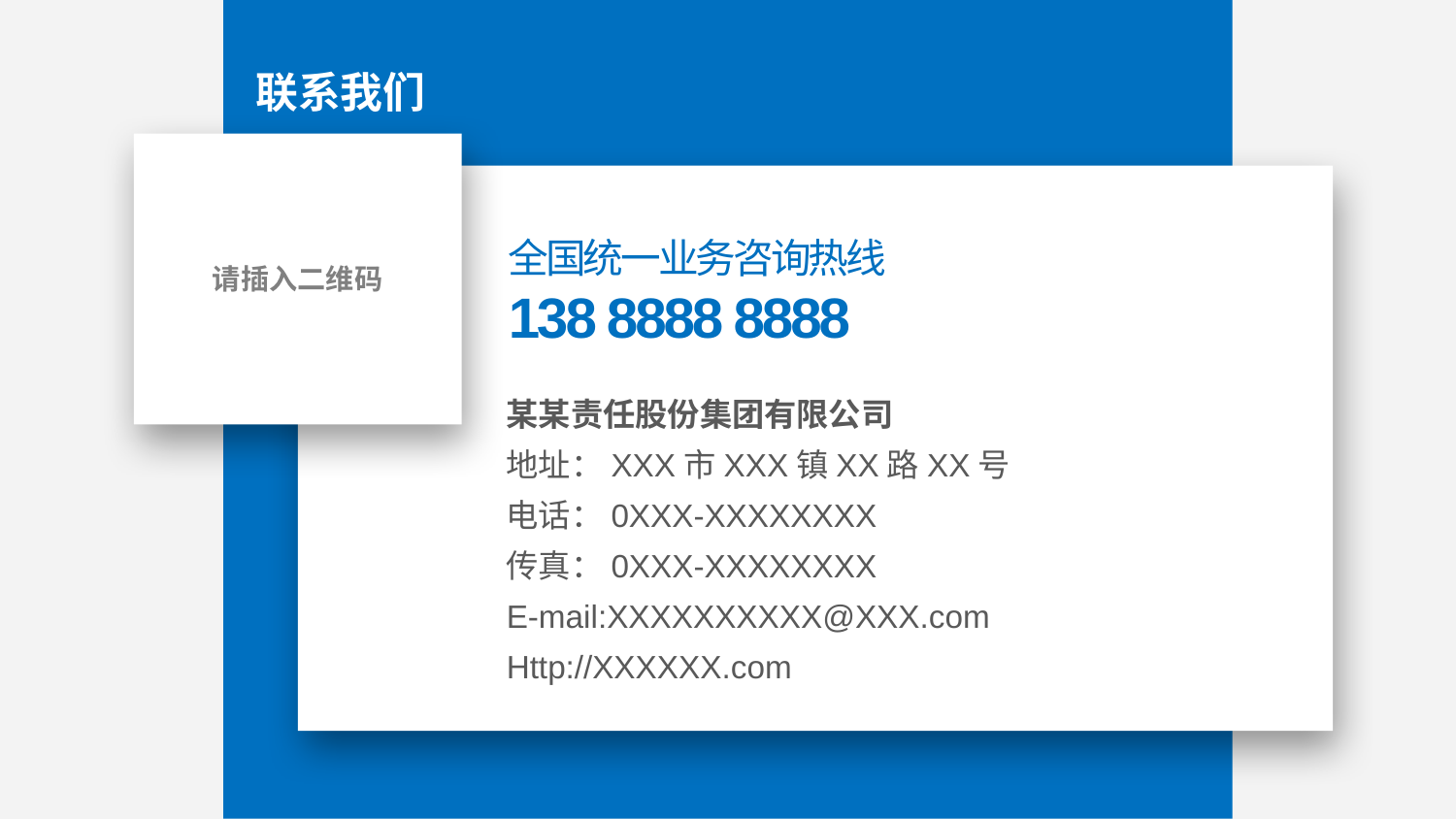

联系我们

全国统一业务咨询热线
138 8888 8888
请插入二维码
某某责任股份集团有限公司
地址：XXX市XXX镇XX路XX号
电话：0XXX-XXXXXXXX
传真：0XXX-XXXXXXXX
E-mail:XXXXXXXXXX@XXX.com
Http://XXXXXX.com